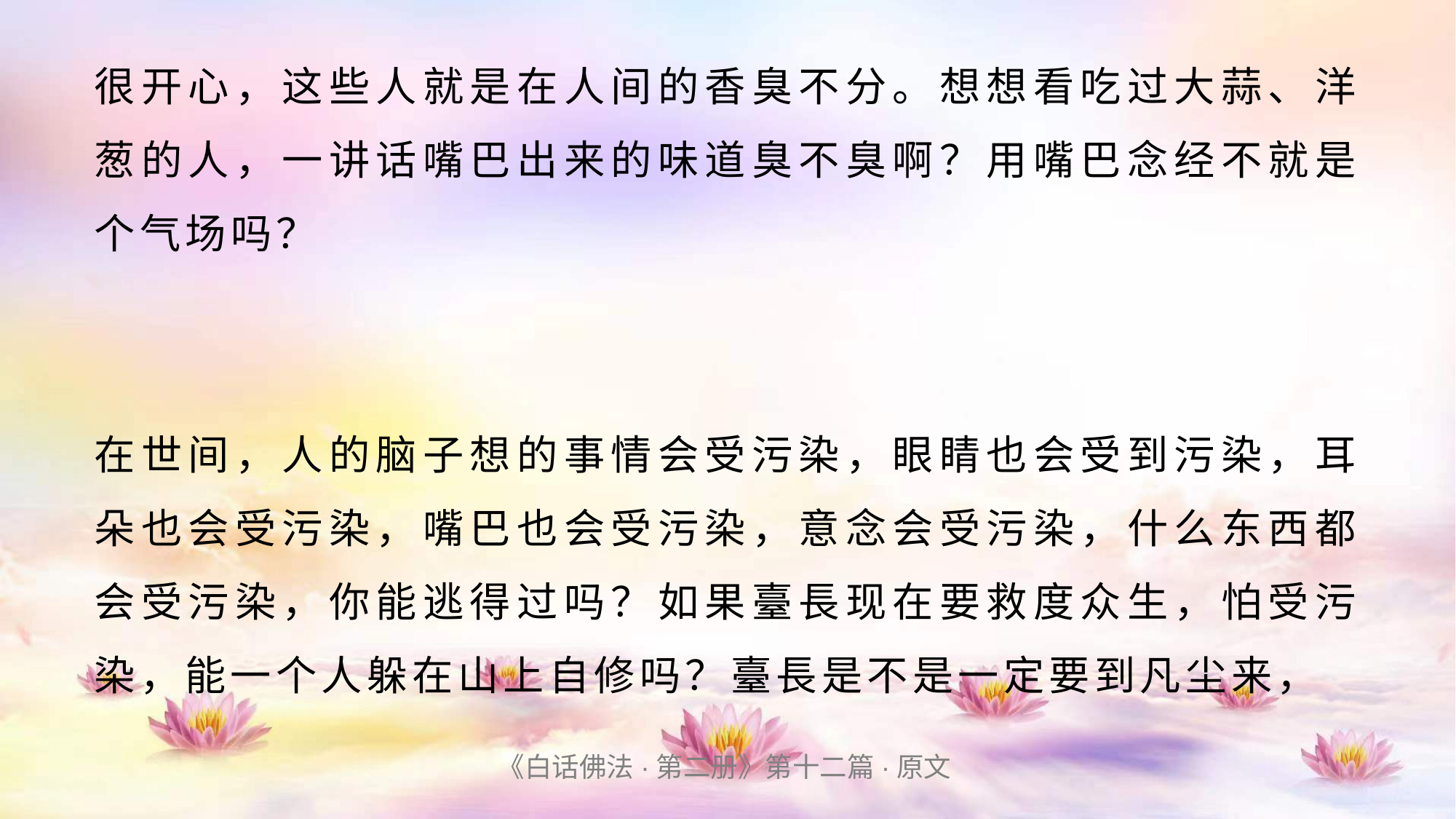

# 很开心，这些人就是在人间的香臭不分。想想看吃过大蒜、洋葱的人，一讲话嘴巴出来的味道臭不臭啊？用嘴巴念经不就是个气场吗？ 在世间，人的脑子想的事情会受污染，眼睛也会受到污染，耳朵也会受污染，嘴巴也会受污染，意念会受污染，什么东西都会受污染，你能逃得过吗？如果臺長现在要救度众生，怕受污染，能一个人躲在山上自修吗？臺長是不是一定要到凡尘来，
《白话佛法·第二册》第十二篇·原文